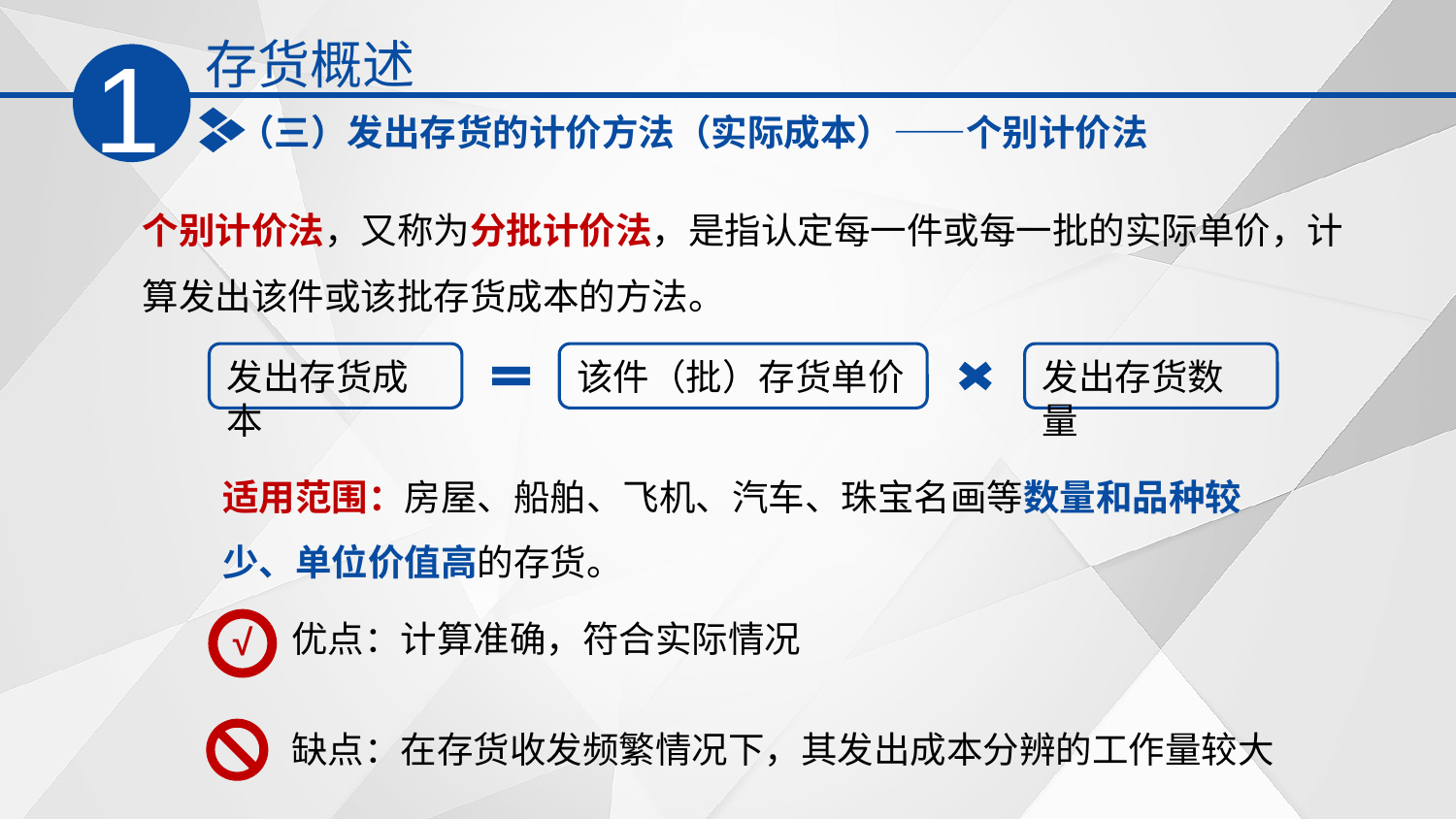

存货概述
1

（三）发出存货的计价方法（实际成本）——个别计价法

个别计价法，又称为分批计价法，是指认定每一件或每一批的实际单价，计算发出该件或该批存货成本的方法。
发出存货成本
该件（批）存货单价
发出存货数量

适用范围：房屋、船舶、飞机、汽车、珠宝名画等数量和品种较少、单位价值高的存货。

√
优点：计算准确，符合实际情况
缺点：在存货收发频繁情况下，其发出成本分辨的工作量较大